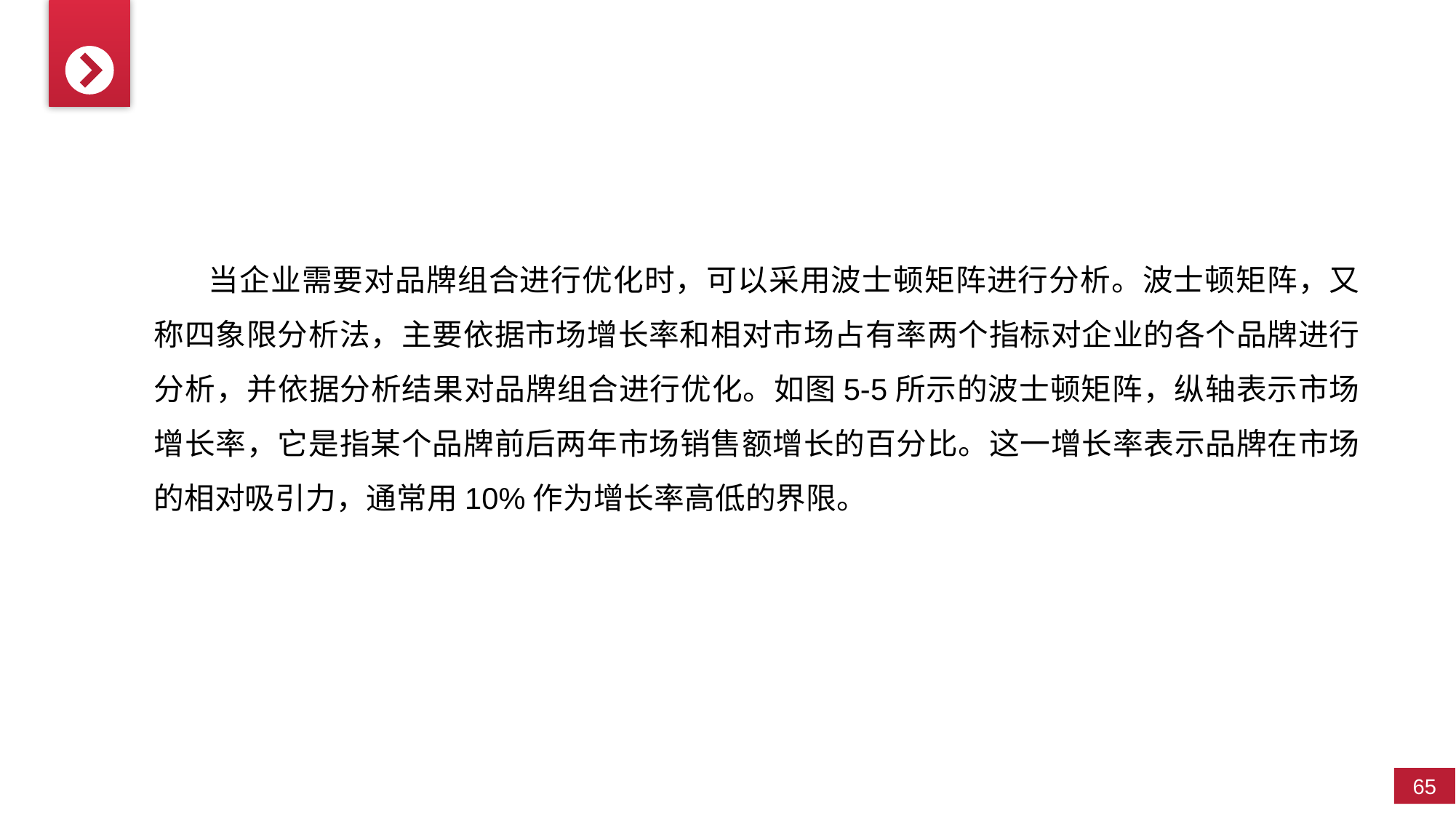

当企业需要对品牌组合进行优化时，可以采用波士顿矩阵进行分析。波士顿矩阵，又称四象限分析法，主要依据市场增长率和相对市场占有率两个指标对企业的各个品牌进行分析，并依据分析结果对品牌组合进行优化。如图5-5所示的波士顿矩阵，纵轴表示市场增长率，它是指某个品牌前后两年市场销售额增长的百分比。这一增长率表示品牌在市场的相对吸引力，通常用10%作为增长率高低的界限。